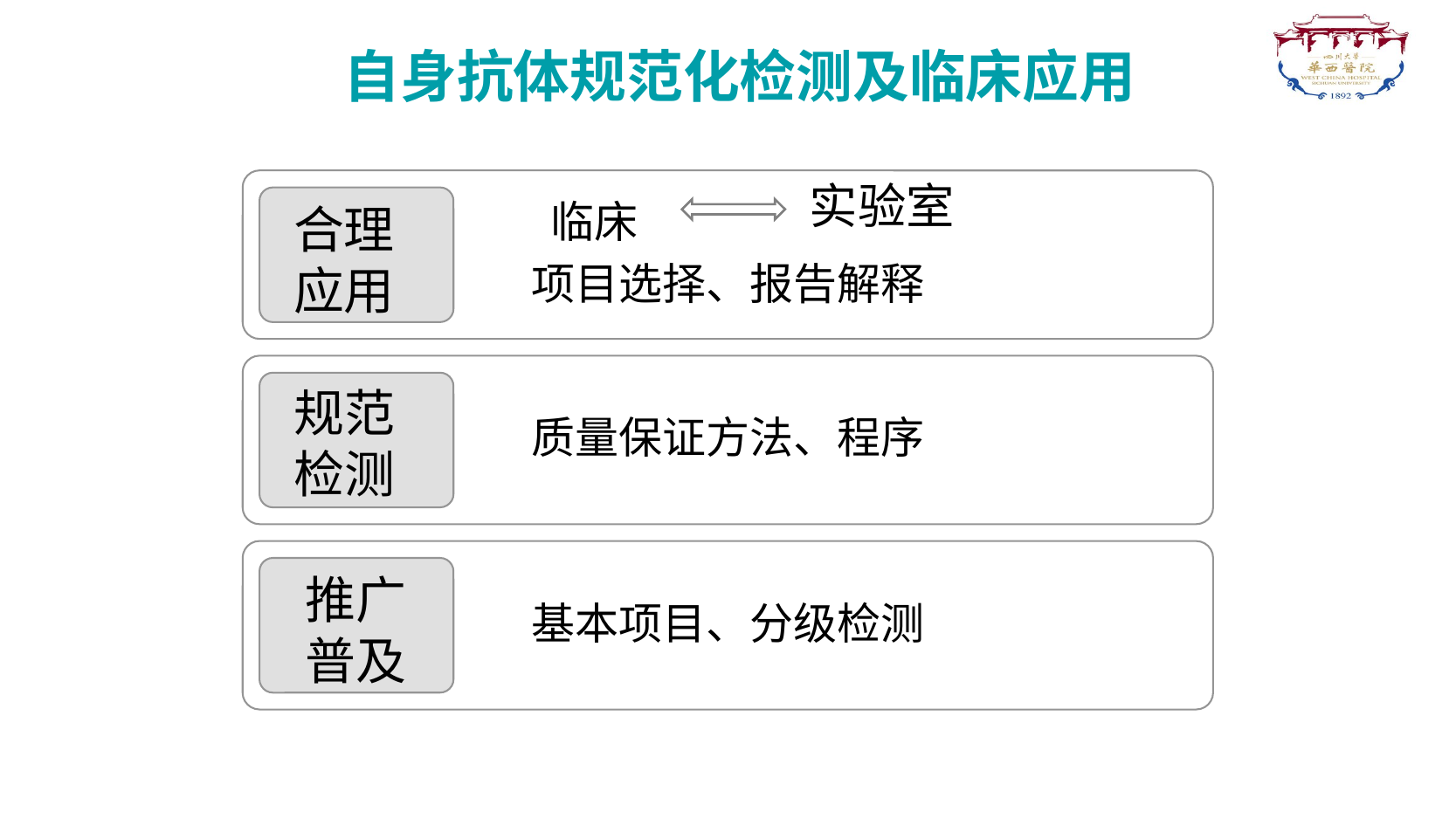

自身抗体规范化检测及临床应用
实验室
       临床
     项目选择、报告解释
     质量保证方法、程序
     基本项目、分级检测
合理应用

#

规范检测

推广普及